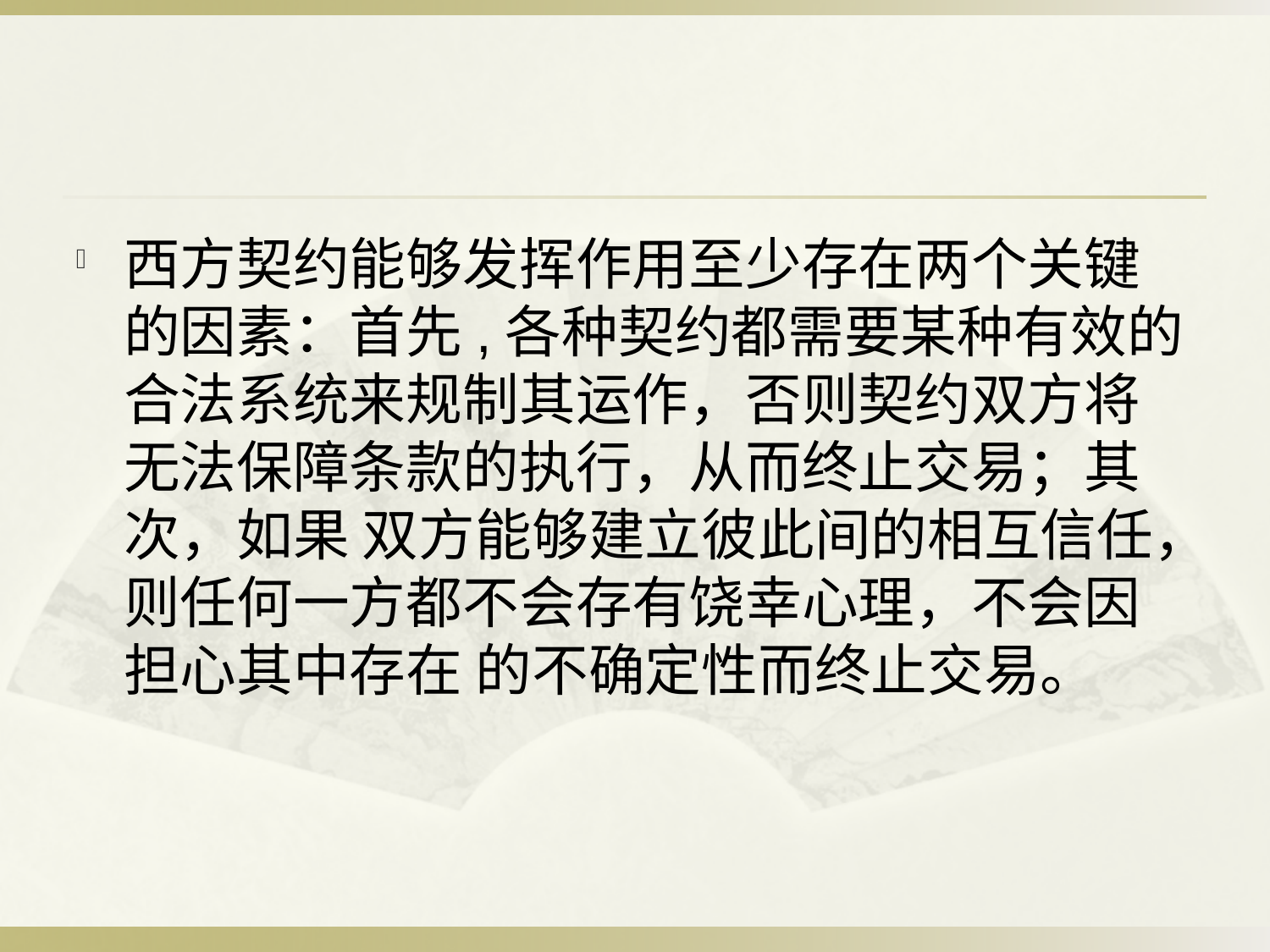

#
西方契约能够发挥作用至少存在两个关键的因素：首先,各种契约都需要某种有效的合法系统来规制其运作，否则契约双方将无法保障条款的执行，从而终止交易；其次，如果 双方能够建立彼此间的相互信任，则任何一方都不会存有饶幸心理，不会因担心其中存在 的不确定性而终止交易。